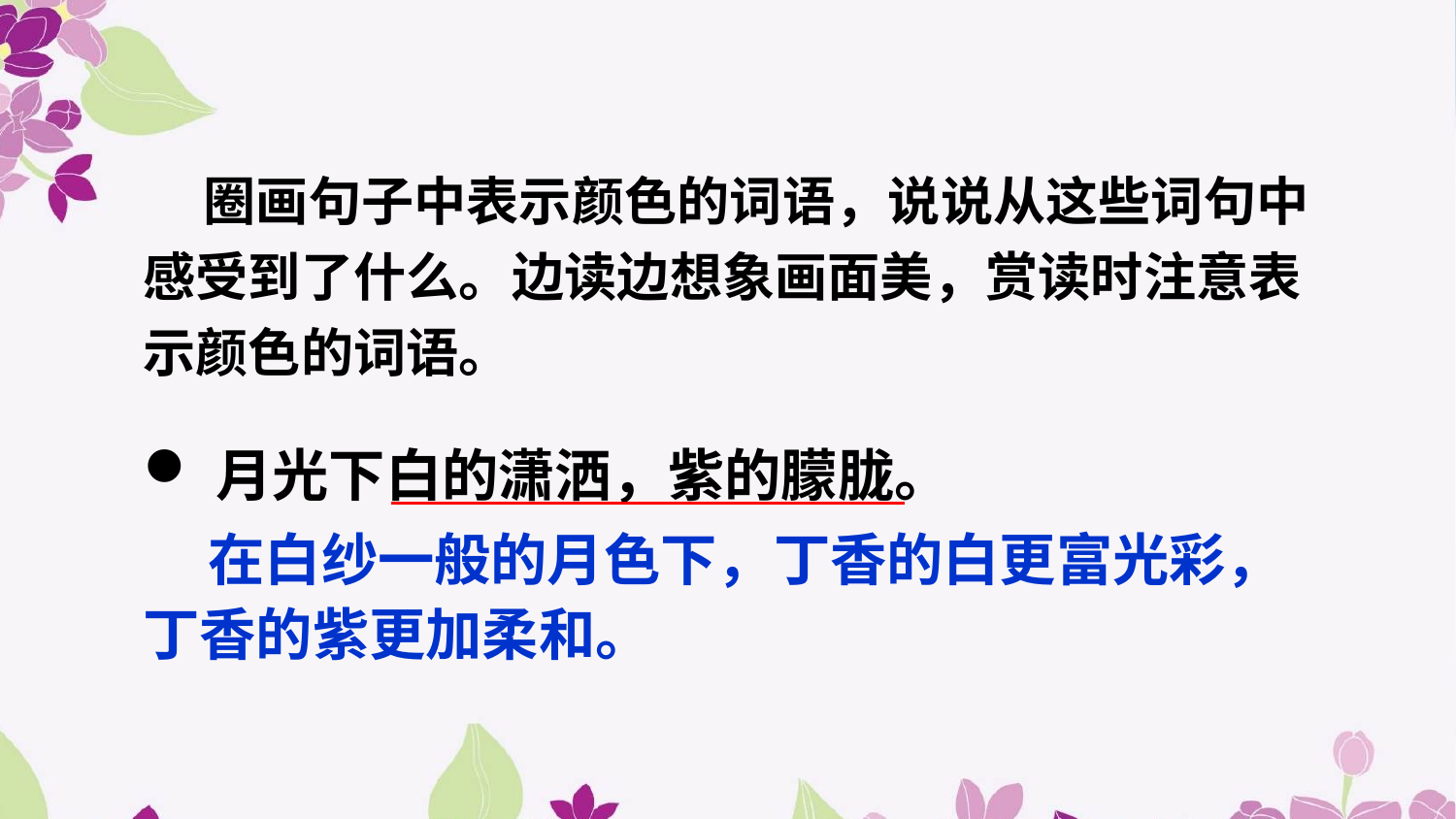

圈画句子中表示颜色的词语，说说从这些词句中感受到了什么。边读边想象画面美，赏读时注意表示颜色的词语。
月光下白的潇洒，紫的朦胧。
    在白纱一般的月色下，丁香的白更富光彩，丁香的紫更加柔和。